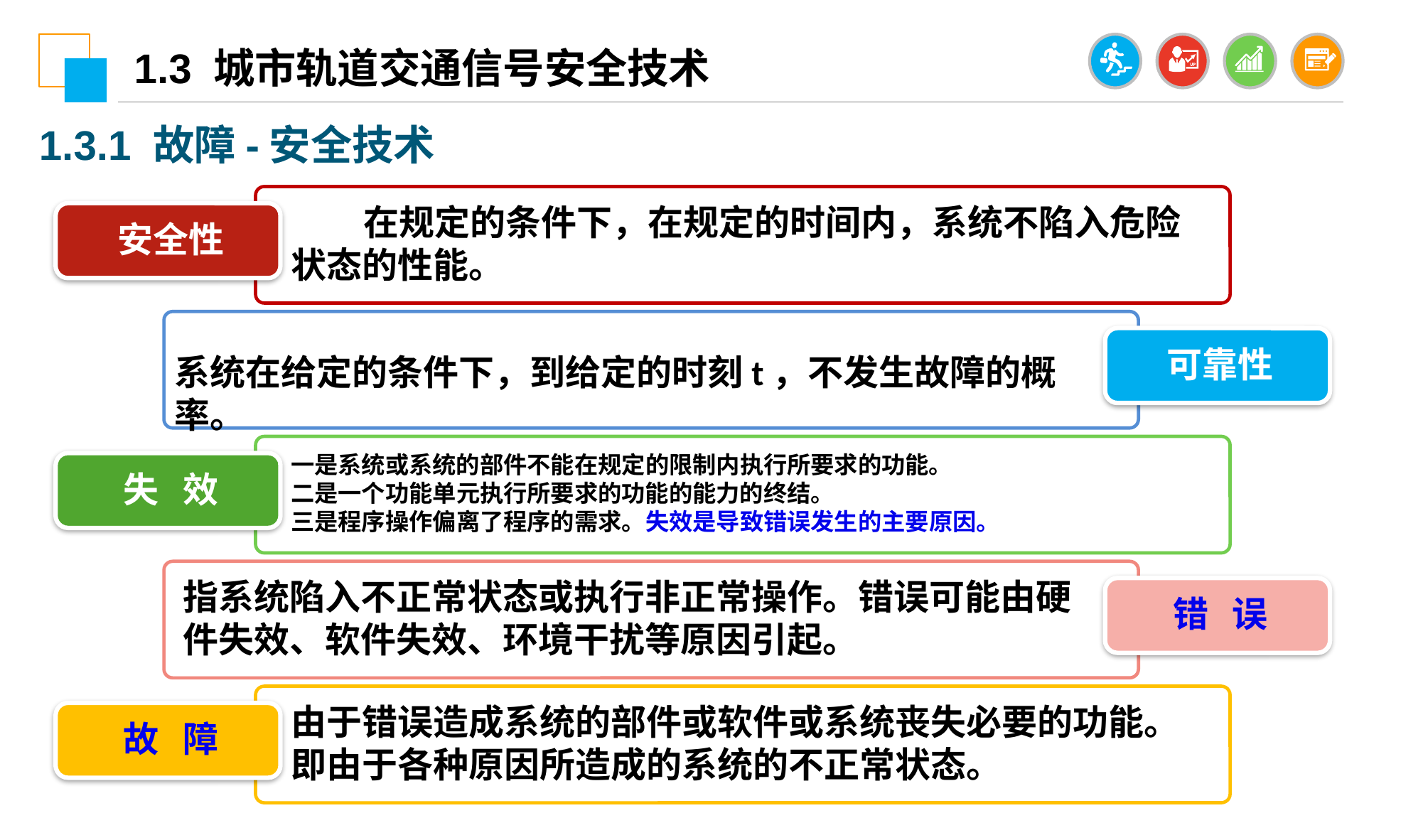

1.3 城市轨道交通信号安全技术
1.3.1 故障-安全技术

        在规定的条件下，在规定的时间内，系统不陷入危险状态的性能。

安全性

可靠性
系统在给定的条件下，到给定的时刻t，不发生故障的概率。

一是系统或系统的部件不能在规定的限制内执行所要求的功能。
二是一个功能单元执行所要求的功能的能力的终结。
三是程序操作偏离了程序的需求。失效是导致错误发生的主要原因。

失   效

指系统陷入不正常状态或执行非正常操作。错误可能由硬件失效、软件失效、环境干扰等原因引起。

错   误

由于错误造成系统的部件或软件或系统丧失必要的功能。
即由于各种原因所造成的系统的不正常状态。

故   障